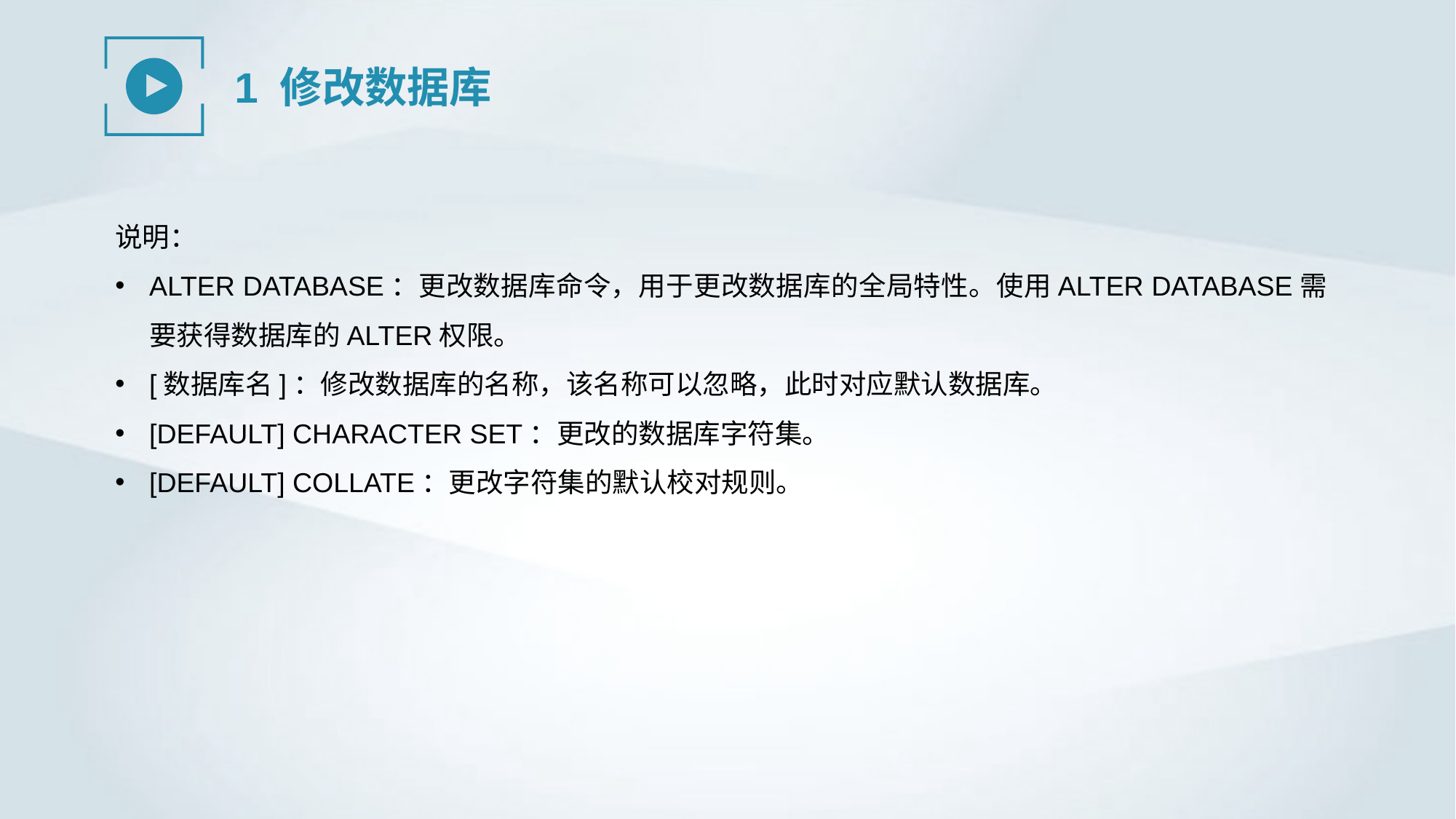

1 修改数据库
说明：
ALTER DATABASE：更改数据库命令，用于更改数据库的全局特性。使用ALTER DATABASE需要获得数据库的ALTER权限。
[数据库名]：修改数据库的名称，该名称可以忽略，此时对应默认数据库。
[DEFAULT] CHARACTER SET：更改的数据库字符集。
[DEFAULT] COLLATE：更改字符集的默认校对规则。